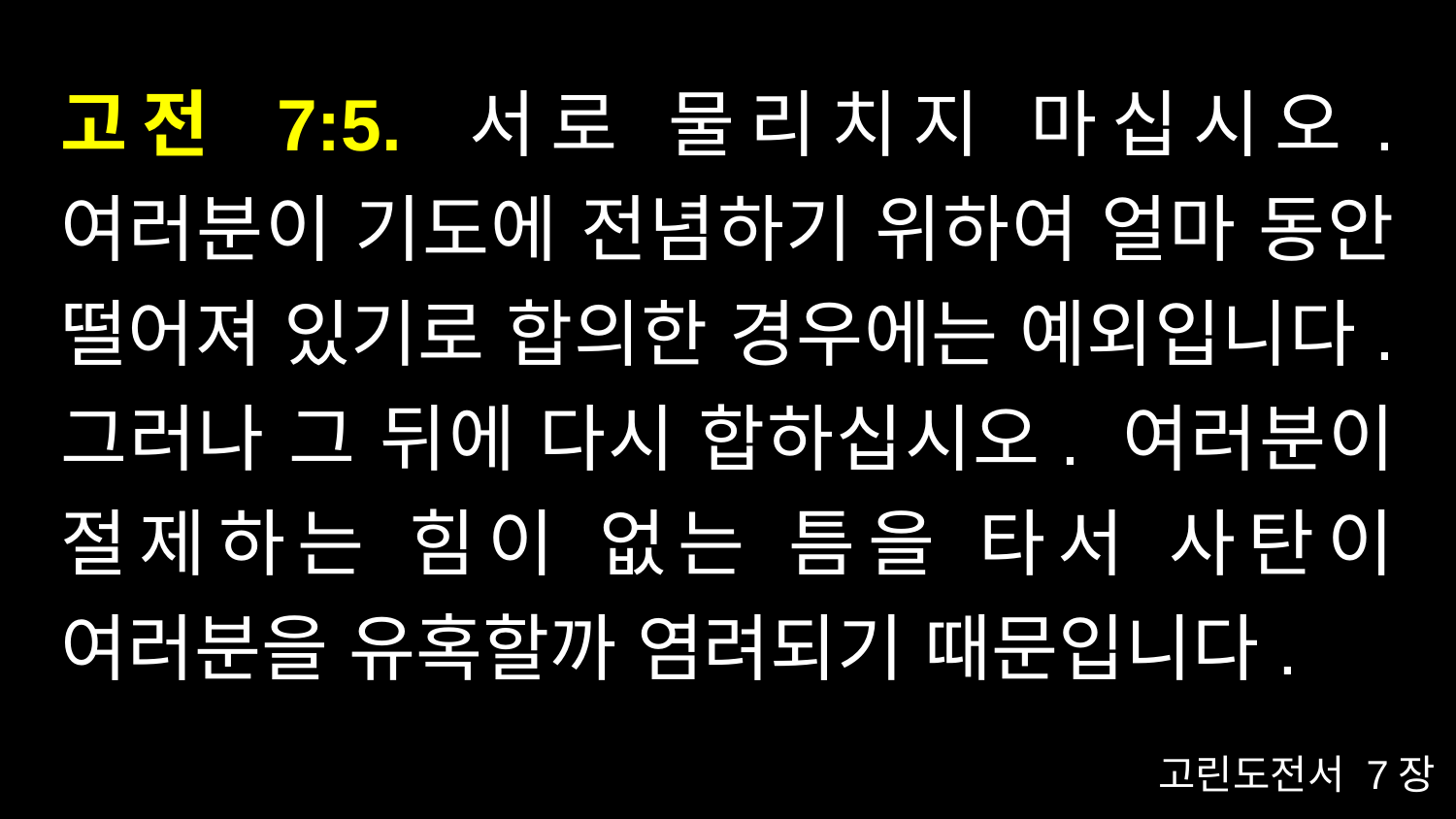

# 고전 7:5. 서로 물리치지 마십시오. 여러분이 기도에 전념하기 위하여 얼마 동안 떨어져 있기로 합의한 경우에는 예외입니다. 그러나 그 뒤에 다시 합하십시오. 여러분이 절제하는 힘이 없는 틈을 타서 사탄이 여러분을 유혹할까 염려되기 때문입니다.
고린도전서 7장